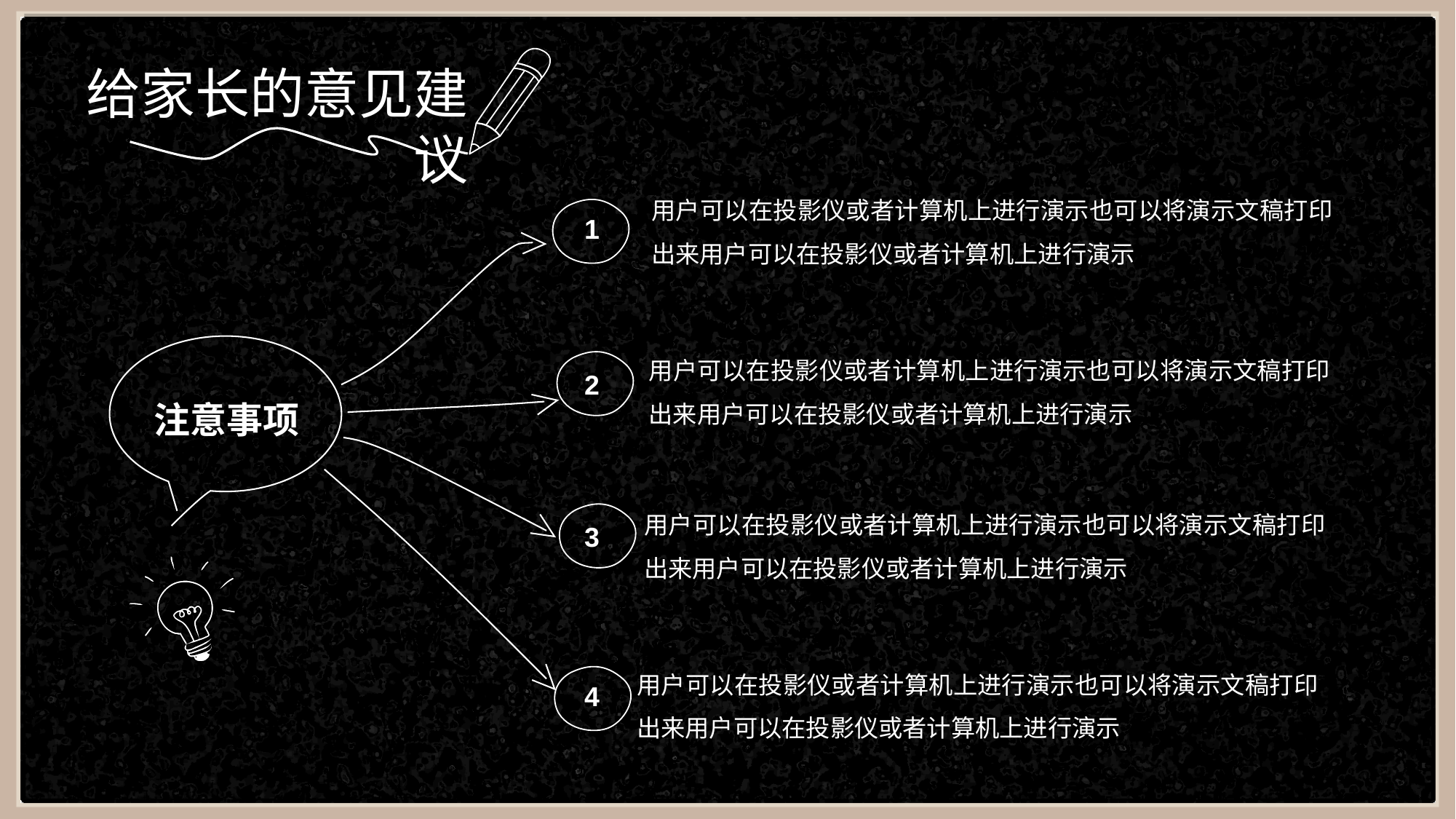

给家长的意见建议

用户可以在投影仪或者计算机上进行演示也可以将演示文稿打印出来用户可以在投影仪或者计算机上进行演示

1

用户可以在投影仪或者计算机上进行演示也可以将演示文稿打印出来用户可以在投影仪或者计算机上进行演示

注意事项

2

用户可以在投影仪或者计算机上进行演示也可以将演示文稿打印出来用户可以在投影仪或者计算机上进行演示

3

用户可以在投影仪或者计算机上进行演示也可以将演示文稿打印出来用户可以在投影仪或者计算机上进行演示

4